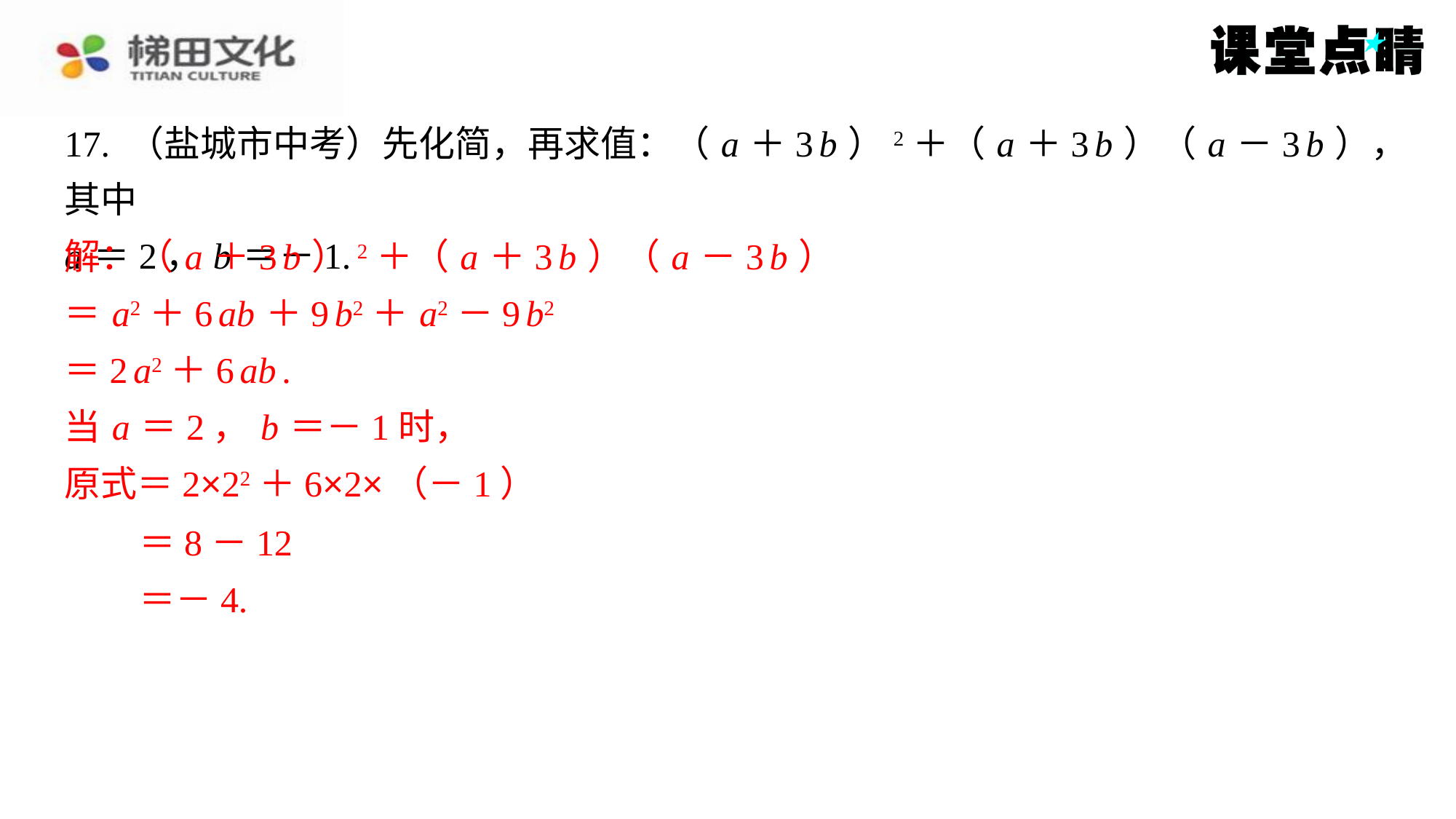

17. （盐城市中考）先化简，再求值：（ a ＋3 b ）2＋（ a ＋3 b ）（ a －3 b ），其中
a ＝2， b ＝－1.
解：（ a ＋3 b ）2＋（ a ＋3 b ）（ a －3 b ）
＝ a2＋6 ab ＋9 b2＋ a2－9 b2
＝2 a2＋6 ab .
当 a ＝2， b ＝－1时，
原式＝2×22＋6×2×（－1）
＝8－12
＝－4.
解：（ a ＋3 b ）2＋（ a ＋3 b ）（ a －3 b ）
＝ a2＋6 ab ＋9 b2＋ a2－9 b2
＝2 a2＋6 ab .
当 a ＝2， b ＝－1时，
原式＝2×22＋6×2×（－1）
＝8－12
＝－4.